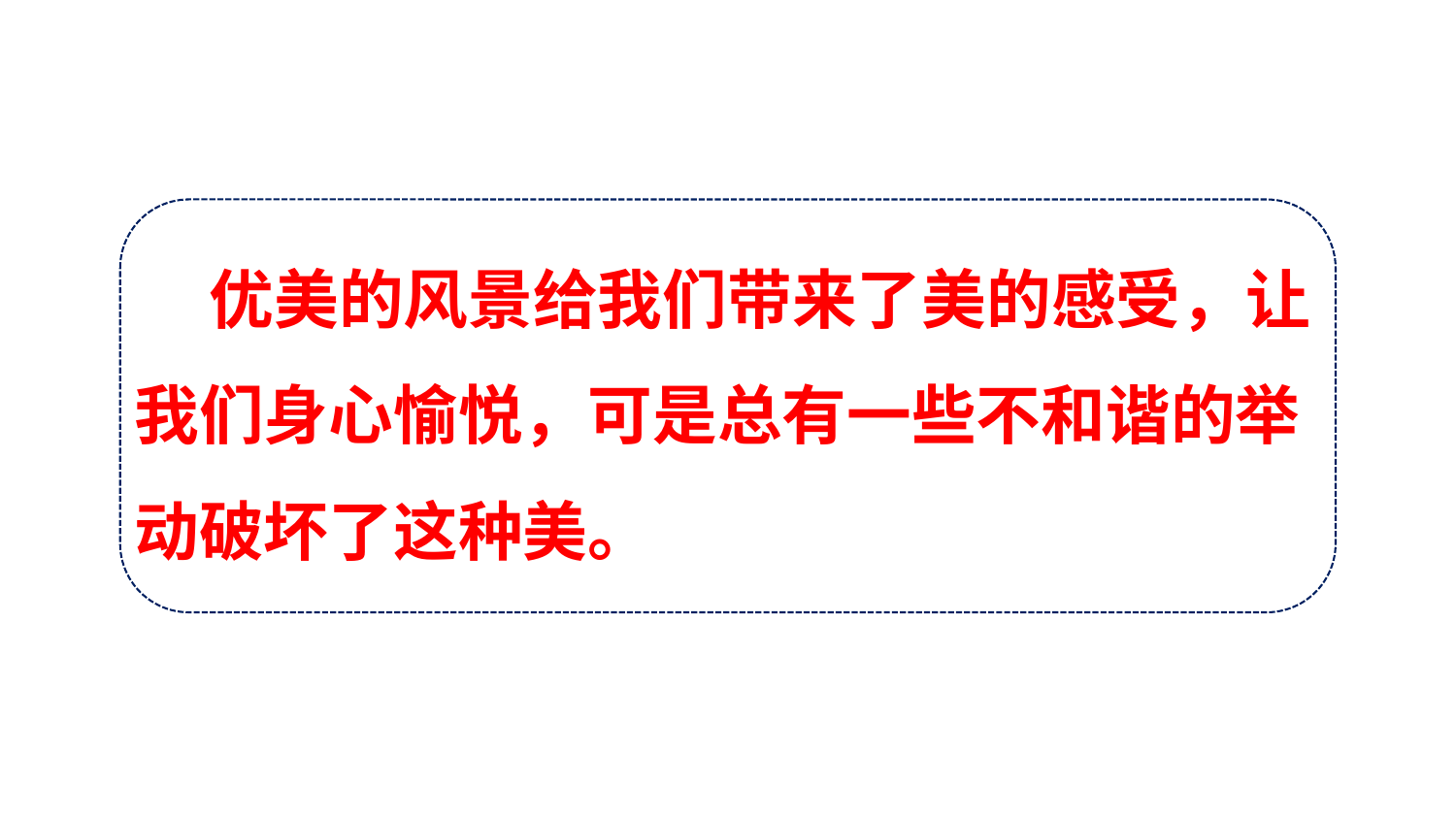

优美的风景给我们带来了美的感受，让我们身心愉悦，可是总有一些不和谐的举动破坏了这种美。